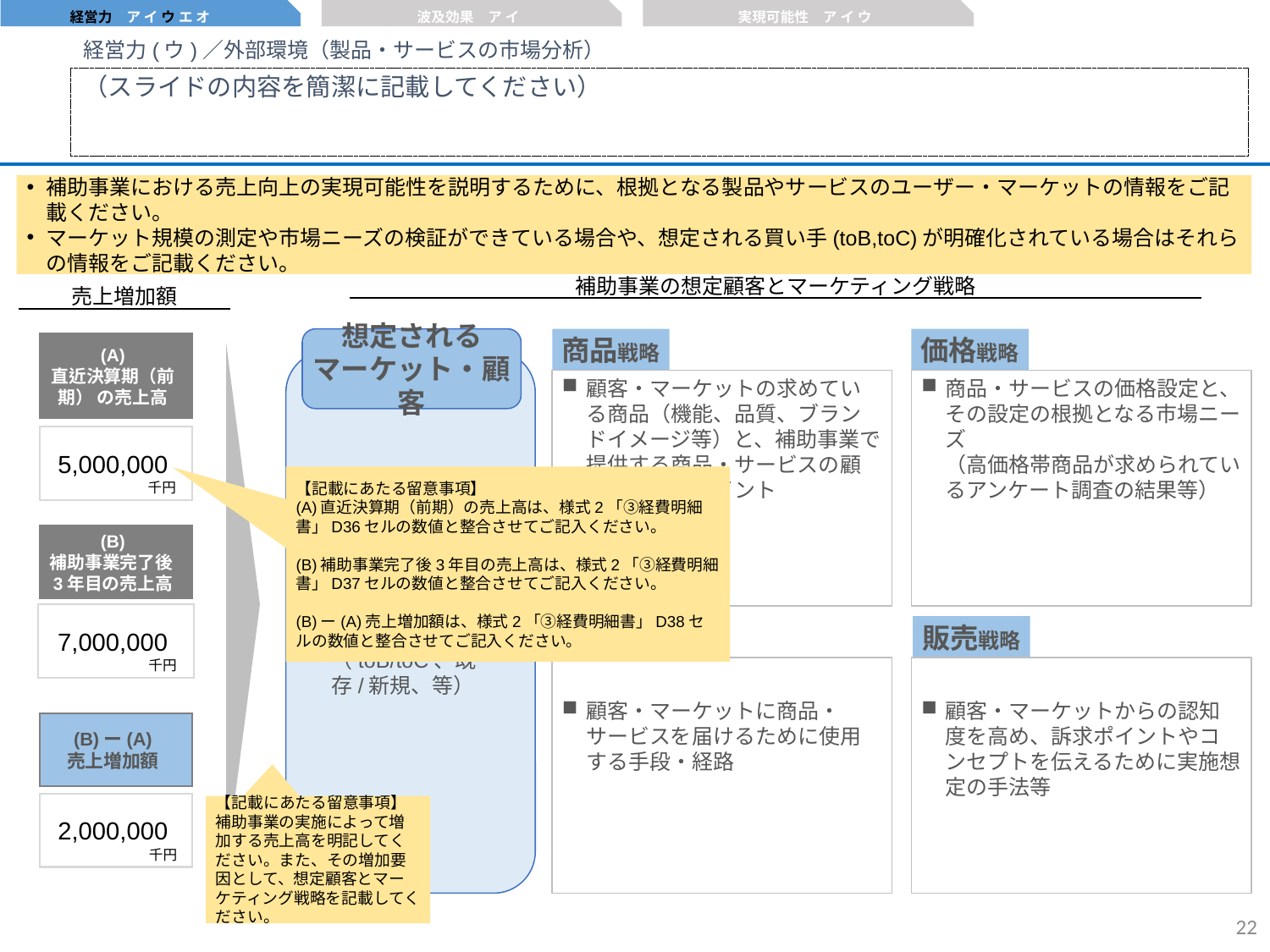

経営力　ア イ ウ エ オ
波及効果　ア イ
実現可能性　ア イ ウ
経営力(ウ)／外部環境（製品・サービスの市場分析）
（スライドの内容を簡潔に記載してください）
補助事業における売上向上の実現可能性を説明するために、根拠となる製品やサービスのユーザー・マーケットの情報をご記載ください。
マーケット規模の測定や市場ニーズの検証ができている場合や、想定される買い手(toB,toC)が明確化されている場合はそれらの情報をご記載ください。
補助事業の想定顧客とマーケティング戦略
売上増加額
想定される
マーケット・顧客
商品戦略
価格戦略
(A)
直近決算期（前期） の売上高
想定されるマーケットとその市場規模
買い手の属性
（toB/toC、既存/新規、等）
顧客・マーケットの求めている商品（機能、品質、ブランドイメージ等）と、補助事業で提供する商品・サービスの顧客への訴求ポイント
商品・サービスの価格設定と、その設定の根拠となる市場ニーズ
（高価格帯商品が求められているアンケート調査の結果等）
5,000,000
千円
【記載にあたる留意事項】
(A)直近決算期（前期）の売上高は、様式2「③経費明細書」D36セルの数値と整合させてご記入ください。

(B)補助事業完了後3年目の売上高は、様式2「③経費明細書」D37セルの数値と整合させてご記入ください。

(B)ー(A)売上増加額は、様式2「③経費明細書」D38セルの数値と整合させてご記入ください。
(B)
補助事業完了後3年目の売上高

7,000,000
千円
流通戦略
販売戦略
顧客・マーケットに商品・サービスを届けるために使用する手段・経路
顧客・マーケットからの認知度を高め、訴求ポイントやコンセプトを伝えるために実施想定の手法等
(B)ー(A)
売上増加額
2,000,000
千円
【記載にあたる留意事項】
補助事業の実施によって増加する売上高を明記してください。また、その増加要因として、想定顧客とマーケティング戦略を記載してください。
22